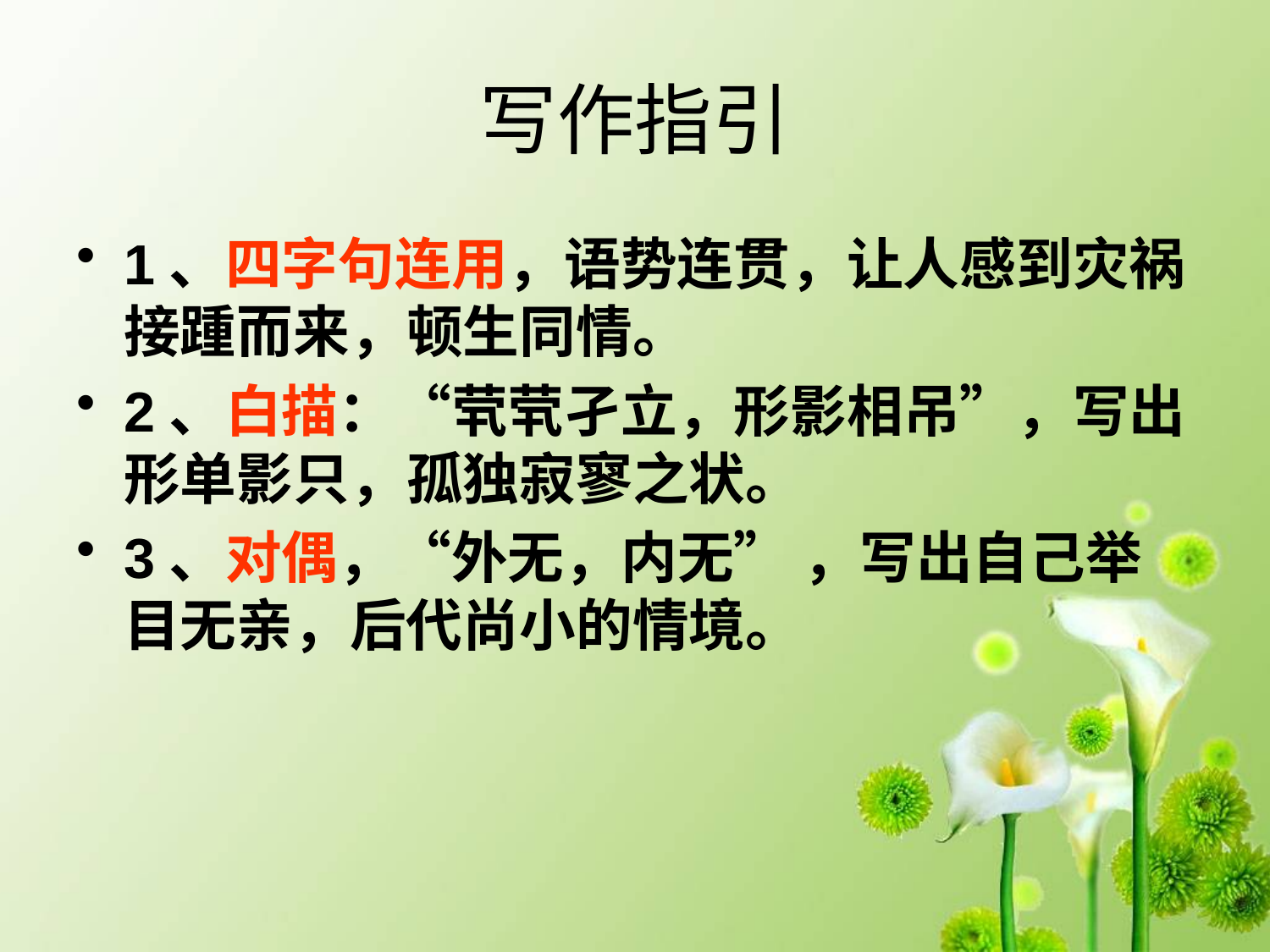

# 写作指引
1、四字句连用，语势连贯，让人感到灾祸接踵而来，顿生同情。
2、白描：“茕茕孑立，形影相吊”，写出形单影只，孤独寂寥之状。
3、对偶，“外无，内无” ，写出自己举目无亲，后代尚小的情境。